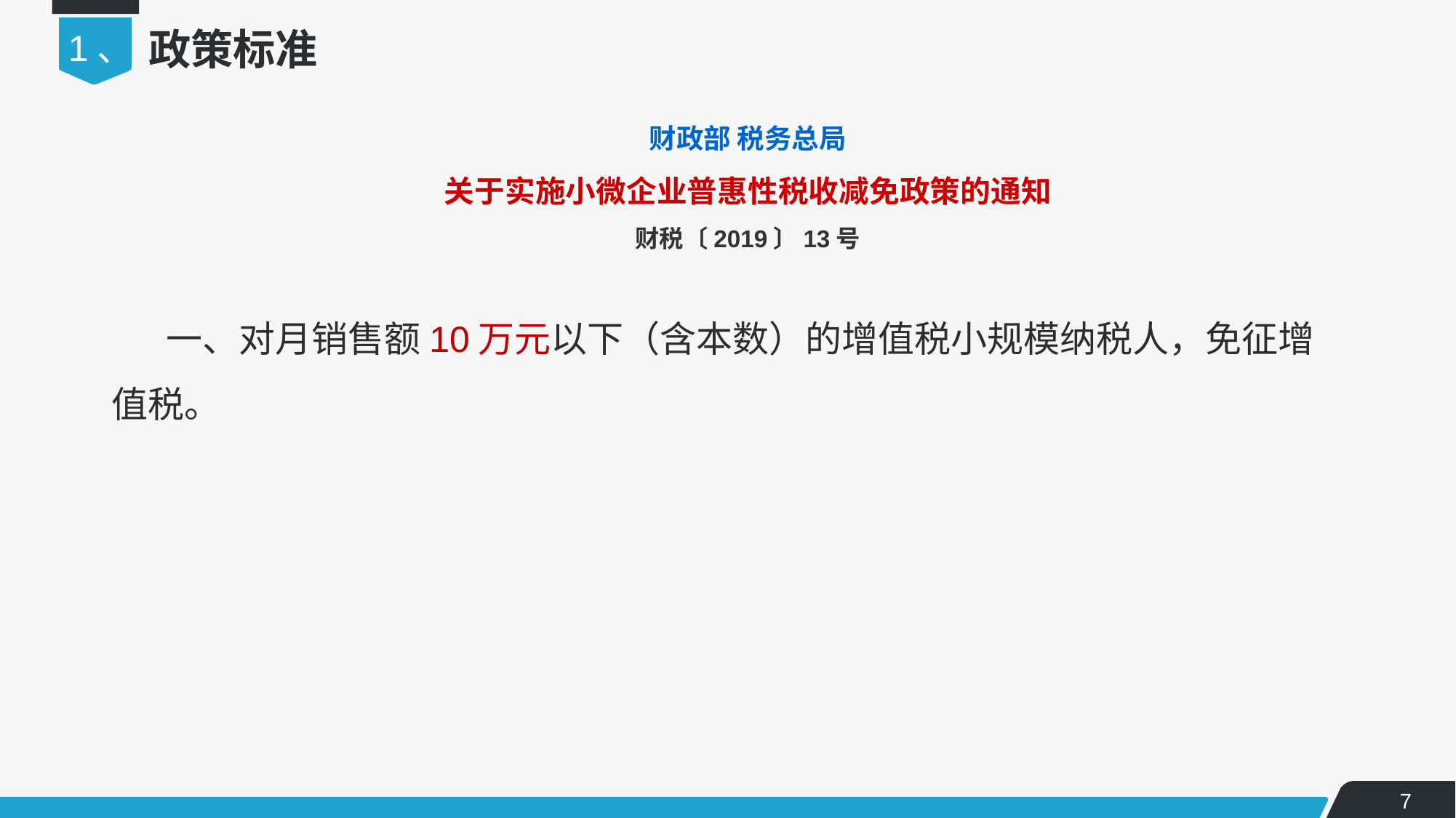

1、
政策标准
财政部 税务总局
关于实施小微企业普惠性税收减免政策的通知
财税〔2019〕13号
一、对月销售额10万元以下（含本数）的增值税小规模纳税人，免征增值税。